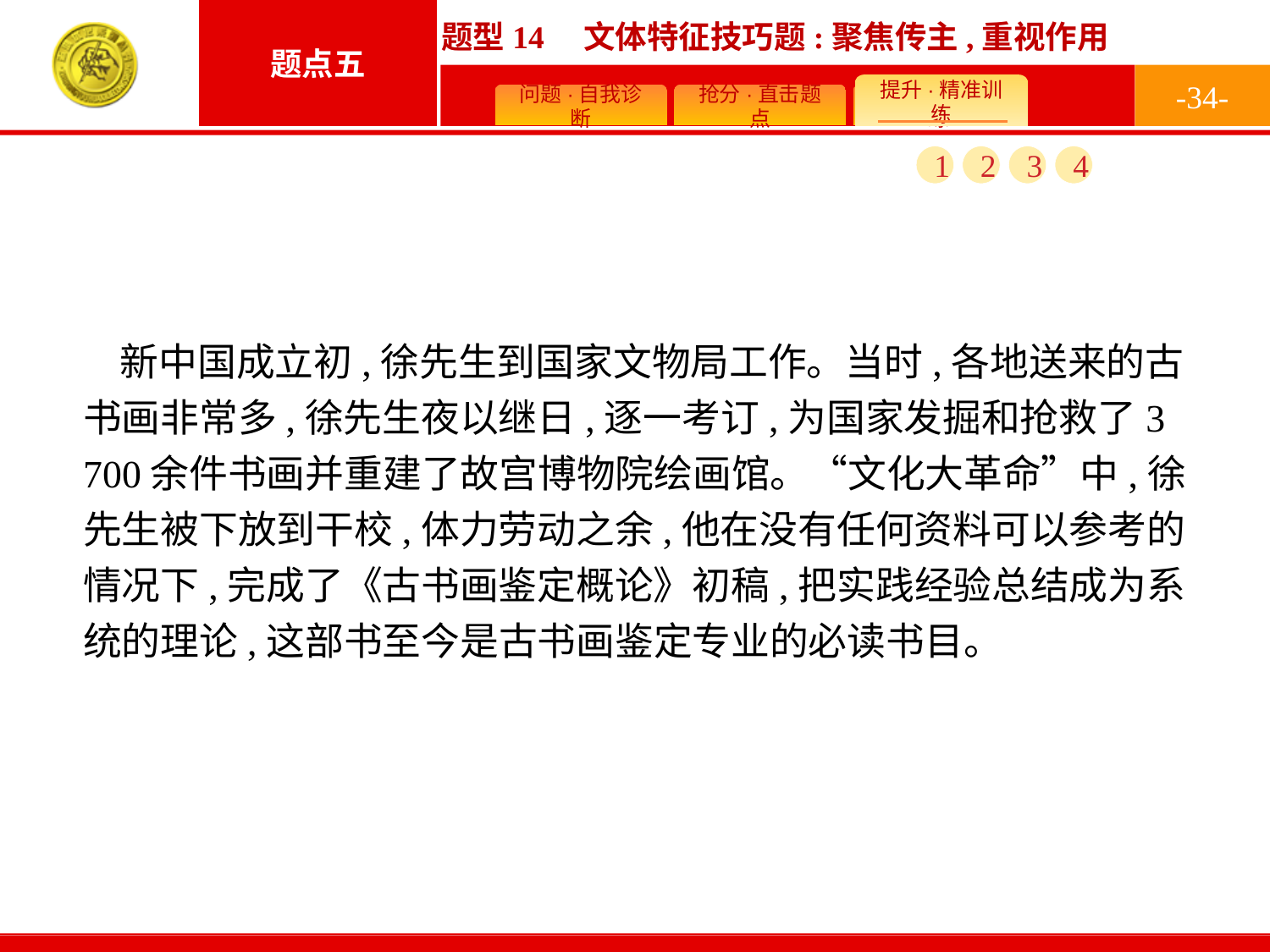

-34-
1
2
3
4
新中国成立初,徐先生到国家文物局工作。当时,各地送来的古书画非常多,徐先生夜以继日,逐一考订,为国家发掘和抢救了3 700余件书画并重建了故宫博物院绘画馆。“文化大革命”中,徐先生被下放到干校,体力劳动之余,他在没有任何资料可以参考的情况下,完成了《古书画鉴定概论》初稿,把实践经验总结成为系统的理论,这部书至今是古书画鉴定专业的必读书目。